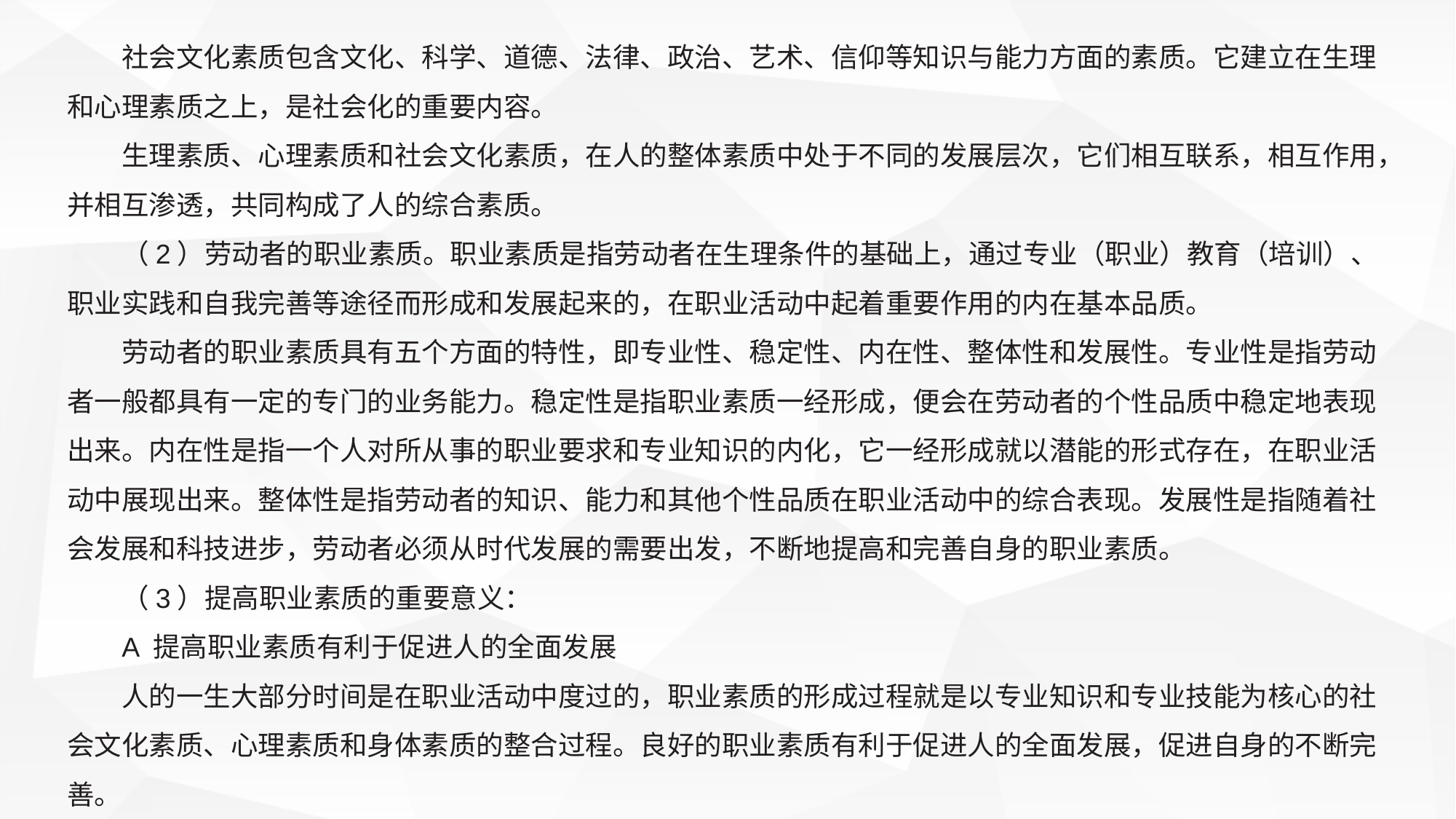

社会文化素质包含文化、科学、道德、法律、政治、艺术、信仰等知识与能力方面的素质。它建立在生理和心理素质之上，是社会化的重要内容。
生理素质、心理素质和社会文化素质，在人的整体素质中处于不同的发展层次，它们相互联系，相互作用，并相互渗透，共同构成了人的综合素质。
（2）劳动者的职业素质。职业素质是指劳动者在生理条件的基础上，通过专业（职业）教育（培训）、职业实践和自我完善等途径而形成和发展起来的，在职业活动中起着重要作用的内在基本品质。
劳动者的职业素质具有五个方面的特性，即专业性、稳定性、内在性、整体性和发展性。专业性是指劳动者一般都具有一定的专门的业务能力。稳定性是指职业素质一经形成，便会在劳动者的个性品质中稳定地表现出来。内在性是指一个人对所从事的职业要求和专业知识的内化，它一经形成就以潜能的形式存在，在职业活动中展现出来。整体性是指劳动者的知识、能力和其他个性品质在职业活动中的综合表现。发展性是指随着社会发展和科技进步，劳动者必须从时代发展的需要出发，不断地提高和完善自身的职业素质。
（3）提高职业素质的重要意义：
A 提高职业素质有利于促进人的全面发展
人的一生大部分时间是在职业活动中度过的，职业素质的形成过程就是以专业知识和专业技能为核心的社会文化素质、心理素质和身体素质的整合过程。良好的职业素质有利于促进人的全面发展，促进自身的不断完善。